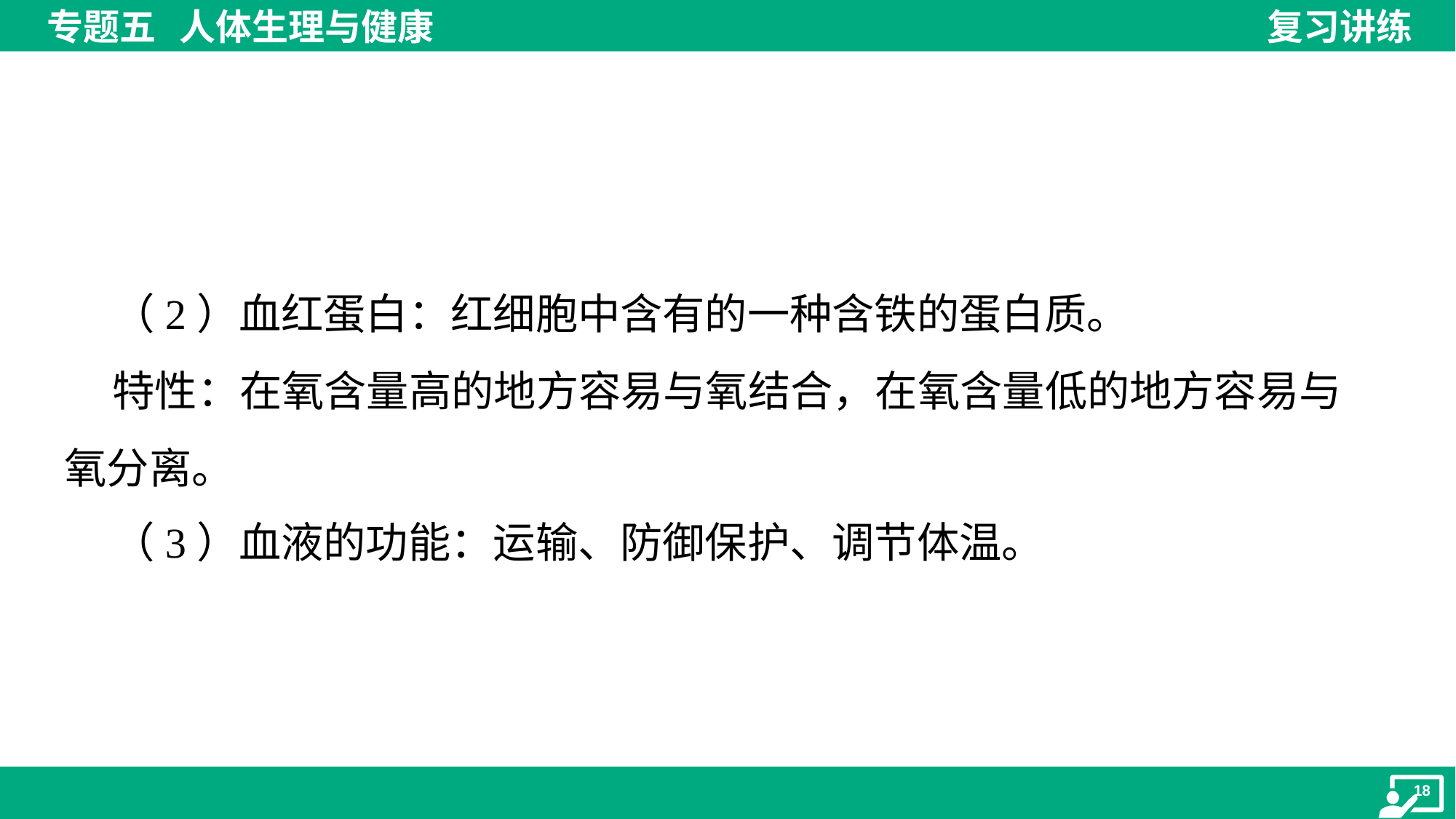

（2）血红蛋白：红细胞中含有的一种含铁的蛋白质。
    特性：在氧含量高的地方容易与氧结合，在氧含量低的地方容易与
氧分离。
    （3）血液的功能：运输、防御保护、调节体温。